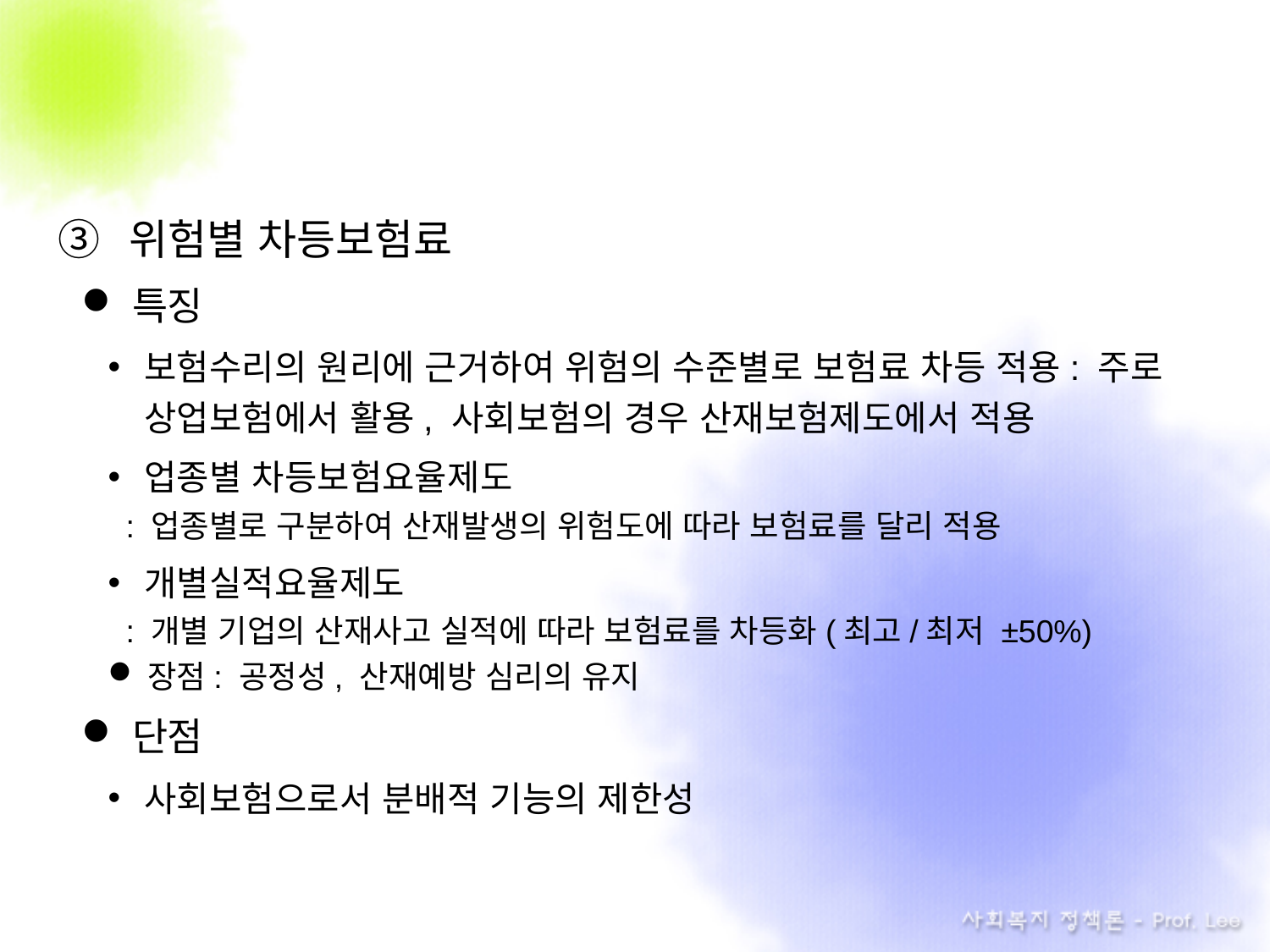

위험별 차등보험료
특징
보험수리의 원리에 근거하여 위험의 수준별로 보험료 차등 적용: 주로 상업보험에서 활용, 사회보험의 경우 산재보험제도에서 적용
업종별 차등보험요율제도
  : 업종별로 구분하여 산재발생의 위험도에 따라 보험료를 달리 적용
개별실적요율제도
  : 개별 기업의 산재사고 실적에 따라 보험료를 차등화(최고/최저 ±50%)
장점: 공정성, 산재예방 심리의 유지
단점
사회보험으로서 분배적 기능의 제한성